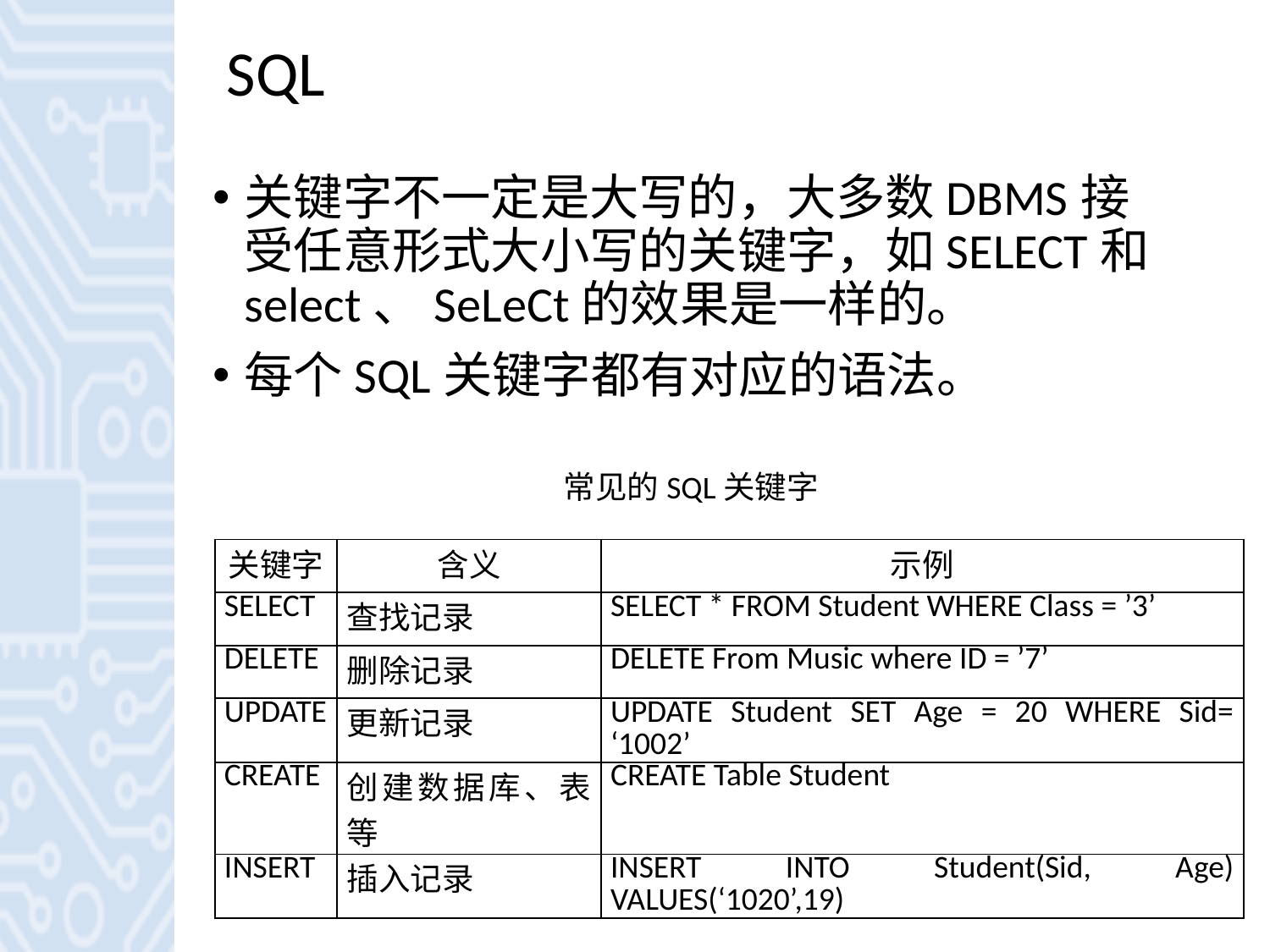

# SQL
关键字不一定是大写的，大多数DBMS接受任意形式大小写的关键字，如SELECT和select、SeLeCt的效果是一样的。
每个SQL关键字都有对应的语法。
常见的SQL关键字
| 关键字 | 含义 | 示例 |
| --- | --- | --- |
| SELECT | 查找记录 | SELECT \* FROM Student WHERE Class = ’3’ |
| DELETE | 删除记录 | DELETE From Music where ID = ’7’ |
| UPDATE | 更新记录 | UPDATE Student SET Age = 20 WHERE Sid= ‘1002’ |
| CREATE | 创建数据库、表等 | CREATE Table Student |
| INSERT | 插入记录 | INSERT INTO Student(Sid, Age) VALUES(‘1020’,19) |